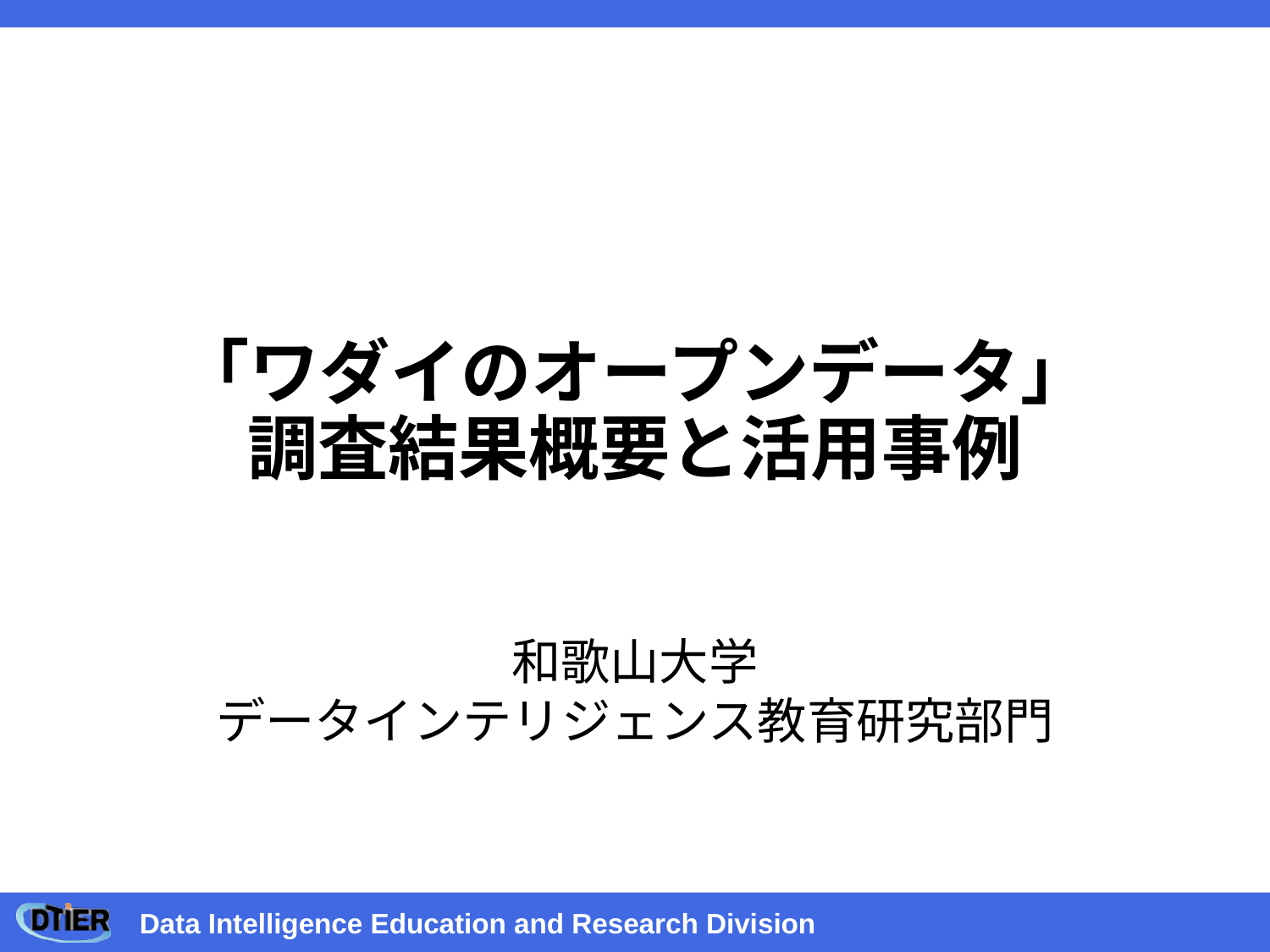

# 「ワダイのオープンデータ」 調査結果概要と活用事例
和歌山大学
データインテリジェンス教育研究部門